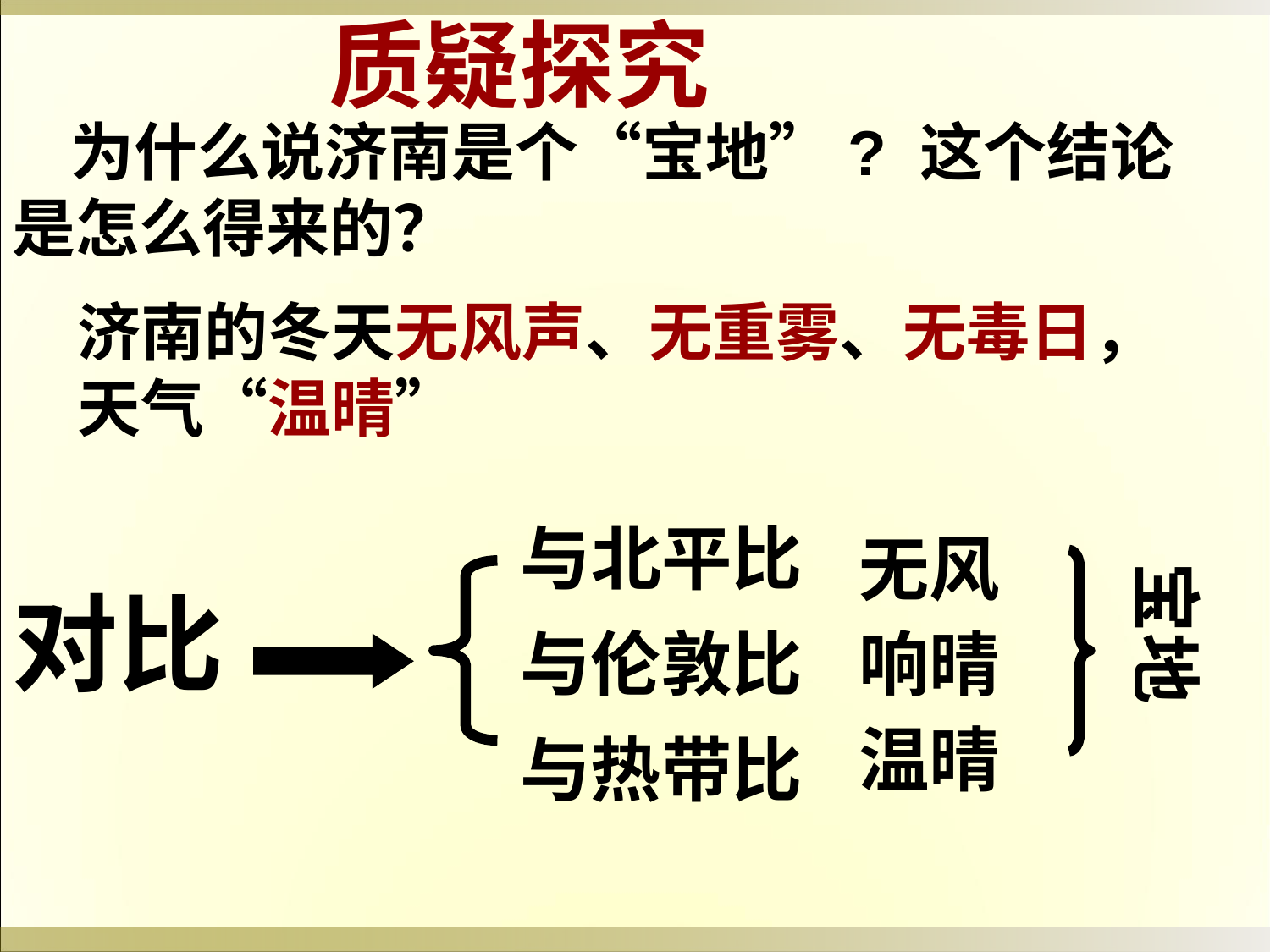

质疑探究
   为什么说济南是个“宝地”? 这个结论
是怎么得来的？

济南的冬天无风声、无重雾、无毒日，天气“温晴”
与北平比
无风

宝地

对比
与伦敦比
响晴

温晴
与热带比